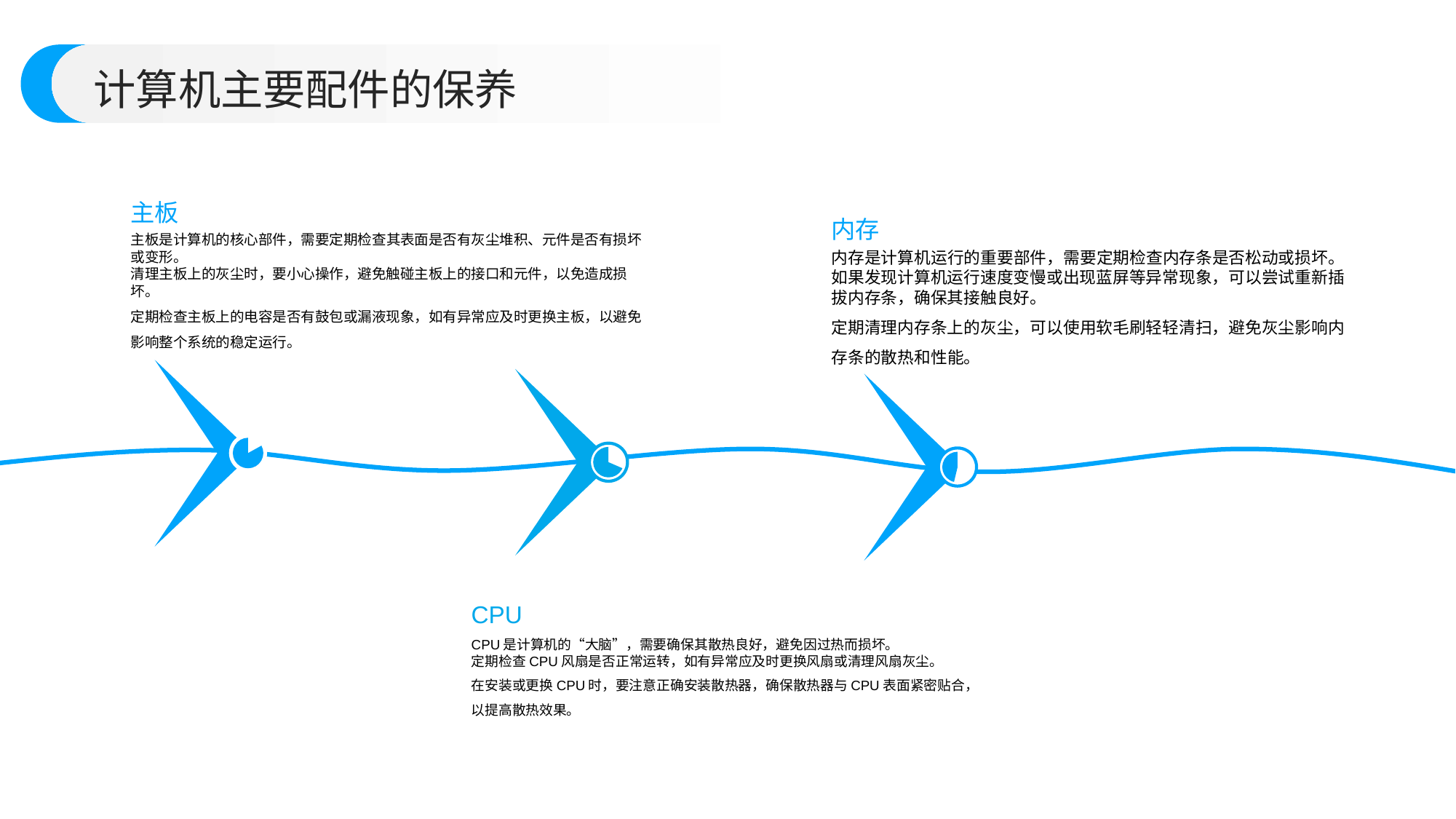

计算机主要配件的保养
主板
内存
主板是计算机的核心部件，需要定期检查其表面是否有灰尘堆积、元件是否有损坏或变形。
清理主板上的灰尘时，要小心操作，避免触碰主板上的接口和元件，以免造成损坏。
定期检查主板上的电容是否有鼓包或漏液现象，如有异常应及时更换主板，以避免影响整个系统的稳定运行。
内存是计算机运行的重要部件，需要定期检查内存条是否松动或损坏。
如果发现计算机运行速度变慢或出现蓝屏等异常现象，可以尝试重新插拔内存条，确保其接触良好。
定期清理内存条上的灰尘，可以使用软毛刷轻轻清扫，避免灰尘影响内存条的散热和性能。

CPU
CPU是计算机的“大脑”，需要确保其散热良好，避免因过热而损坏。
定期检查CPU风扇是否正常运转，如有异常应及时更换风扇或清理风扇灰尘。
在安装或更换CPU时，要注意正确安装散热器，确保散热器与CPU表面紧密贴合，以提高散热效果。